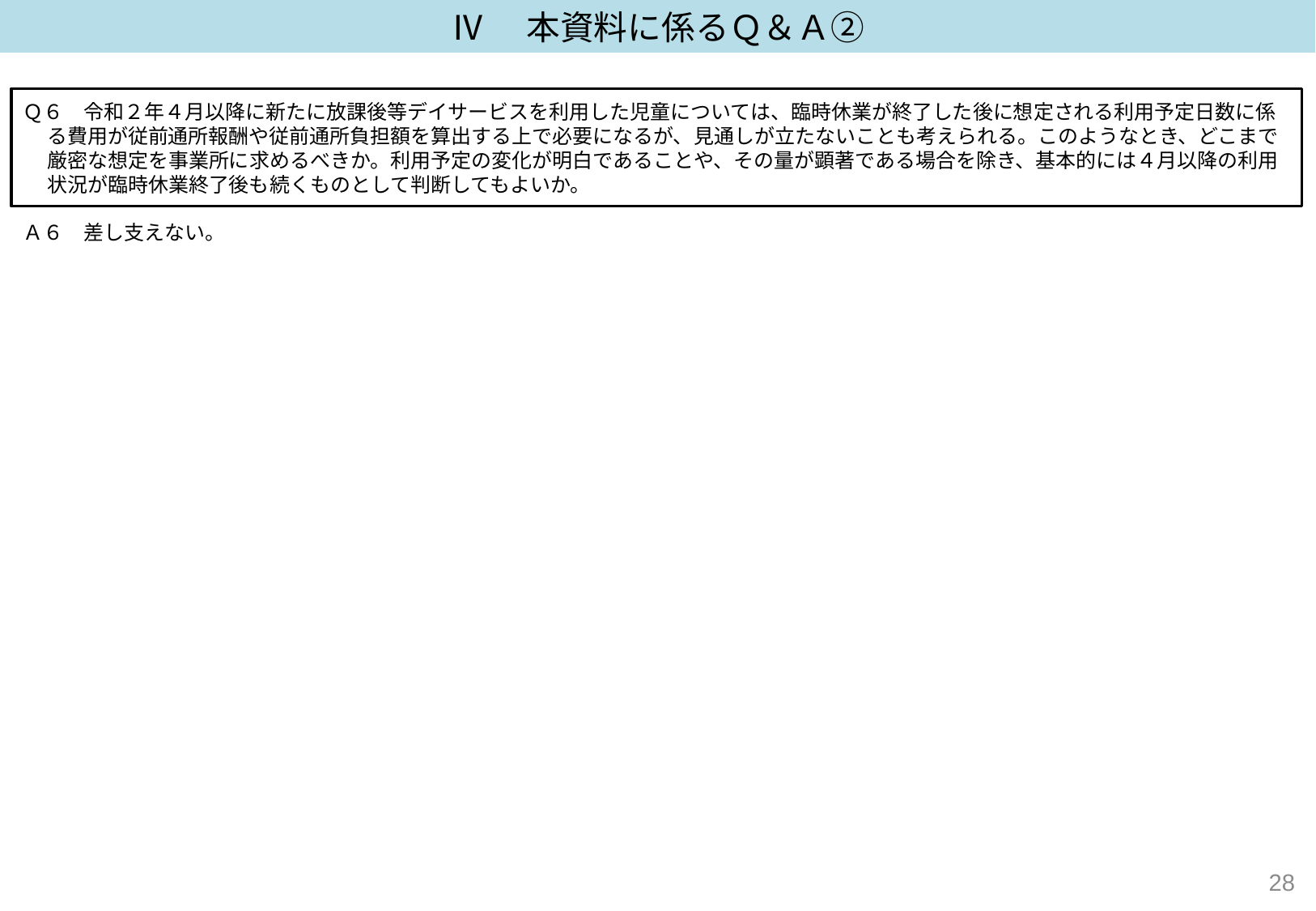

Ⅳ　本資料に係るＱ＆Ａ②
Ｑ６　令和２年４月以降に新たに放課後等デイサービスを利用した児童については、臨時休業が終了した後に想定される利用予定日数に係る費用が従前通所報酬や従前通所負担額を算出する上で必要になるが、見通しが立たないことも考えられる。このようなとき、どこまで厳密な想定を事業所に求めるべきか。利用予定の変化が明白であることや、その量が顕著である場合を除き、基本的には４月以降の利用状況が臨時休業終了後も続くものとして判断してもよいか。
Ａ６　差し支えない。

28